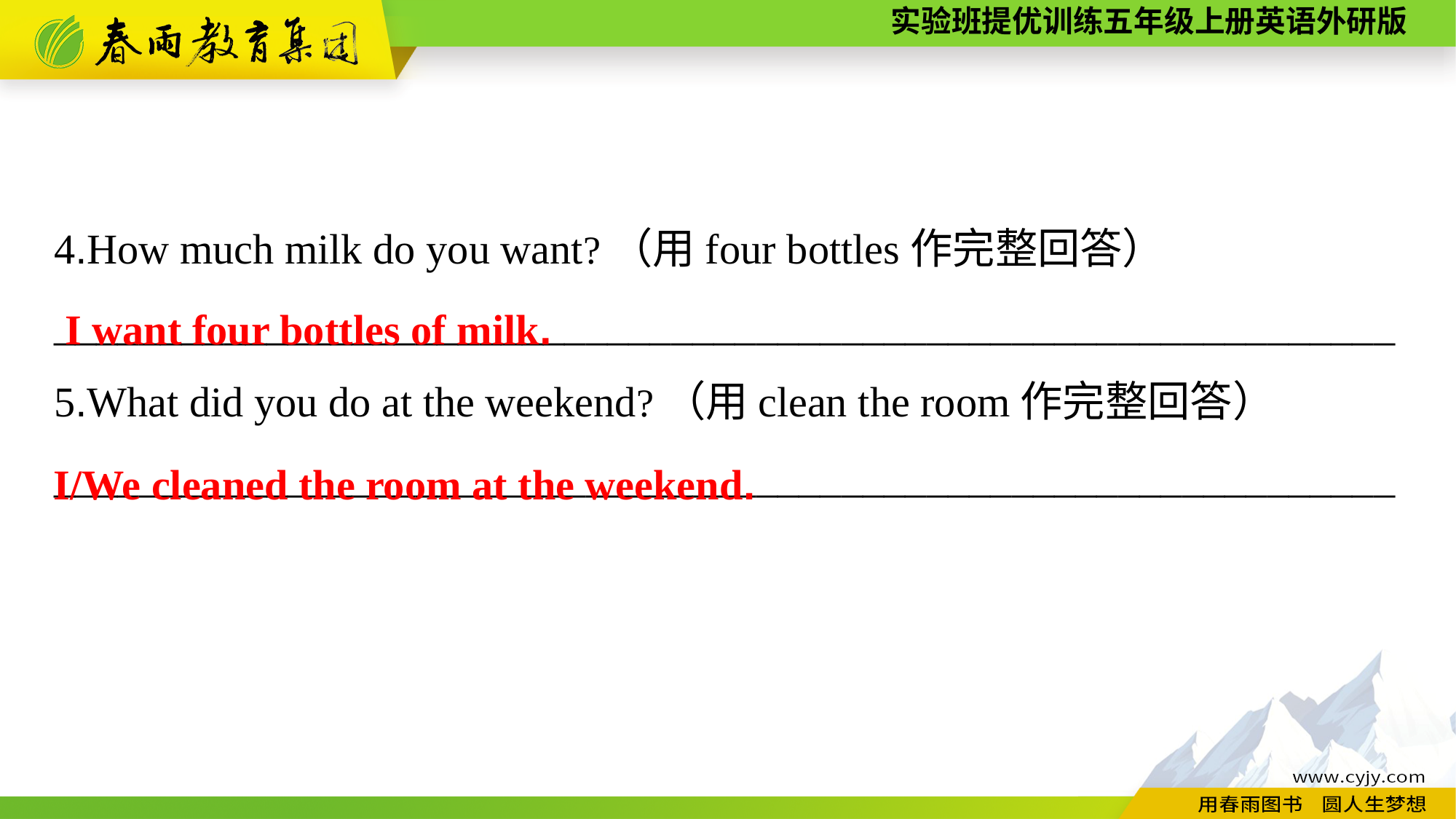

4.How much milk do you want?（用four bottles作完整回答）
_______________________________________________________________
5.What did you do at the weekend?（用clean the room作完整回答）
_______________________________________________________________
I want four bottles of milk.
I/We cleaned the room at the weekend.